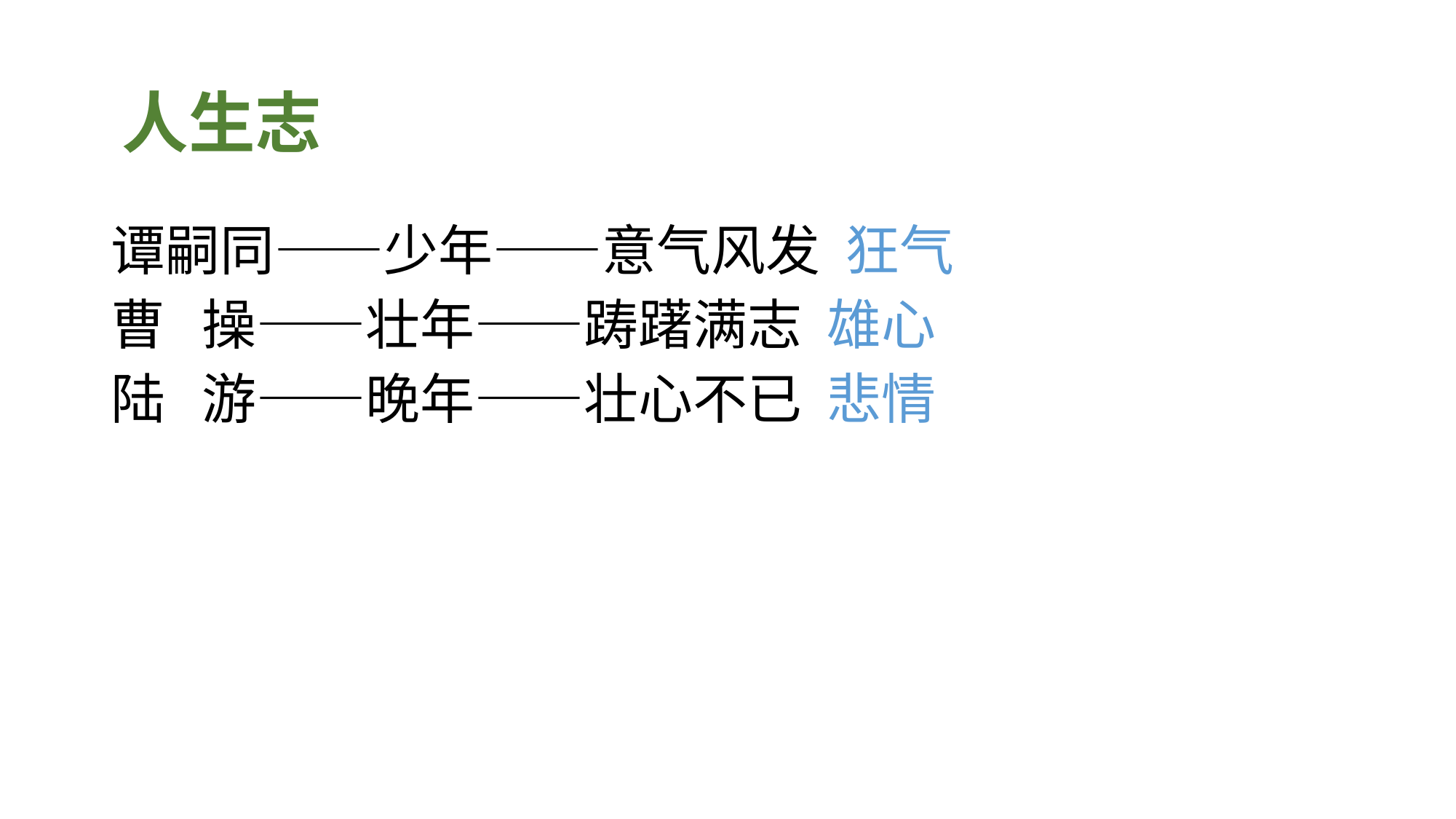

# 人生志
谭嗣同——少年——意气风发  狂气
曹   操——壮年——踌躇满志  雄心
陆   游——晚年——壮心不已  悲情